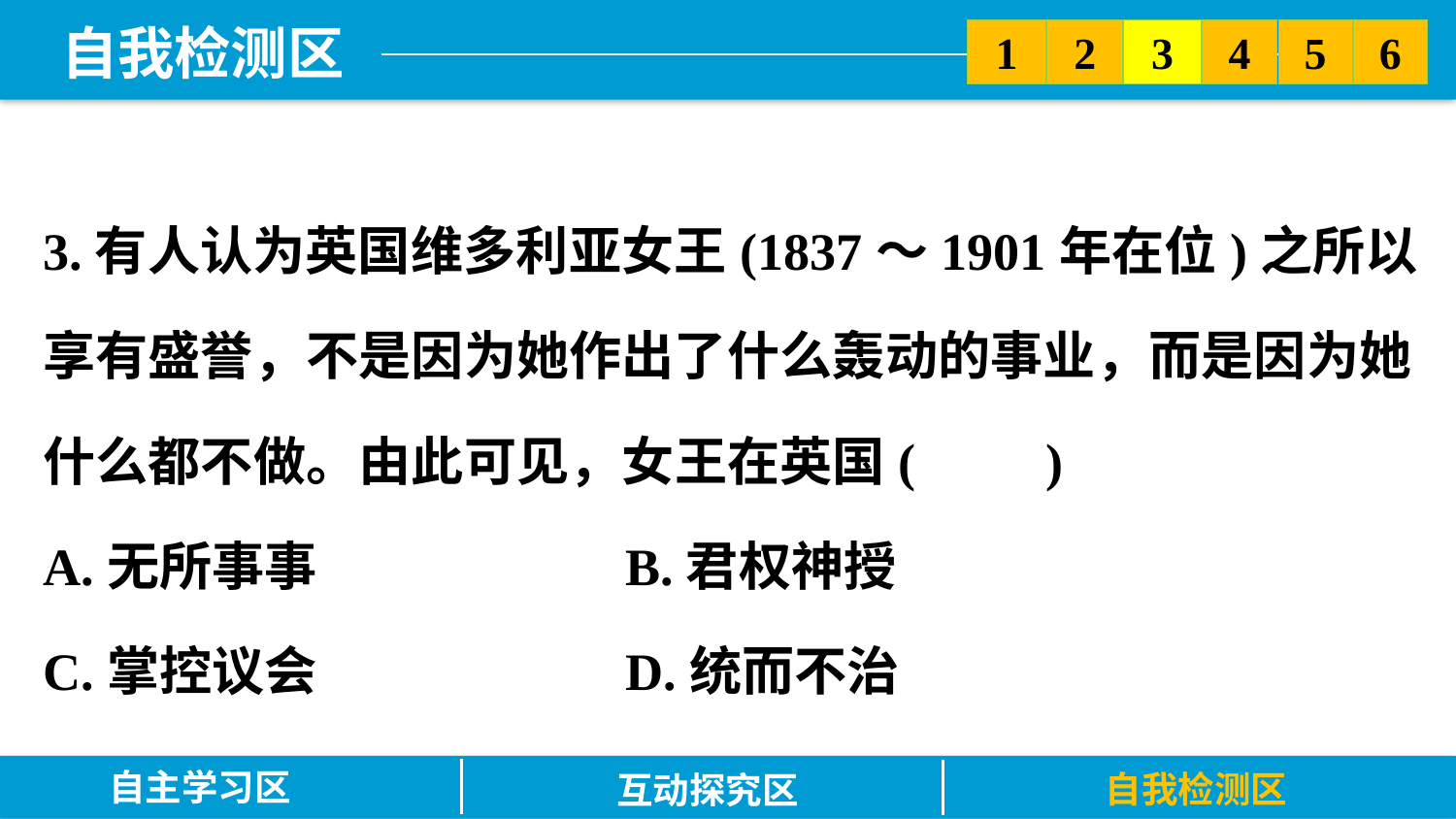

5
6
2
3
1
4
3.有人认为英国维多利亚女王(1837～1901年在位)之所以享有盛誉，不是因为她作出了什么轰动的事业，而是因为她什么都不做。由此可见，女王在英国(　　)
A.无所事事			B.君权神授
C.掌控议会			D.统而不治
自主学习区
自我检测区
互动探究区